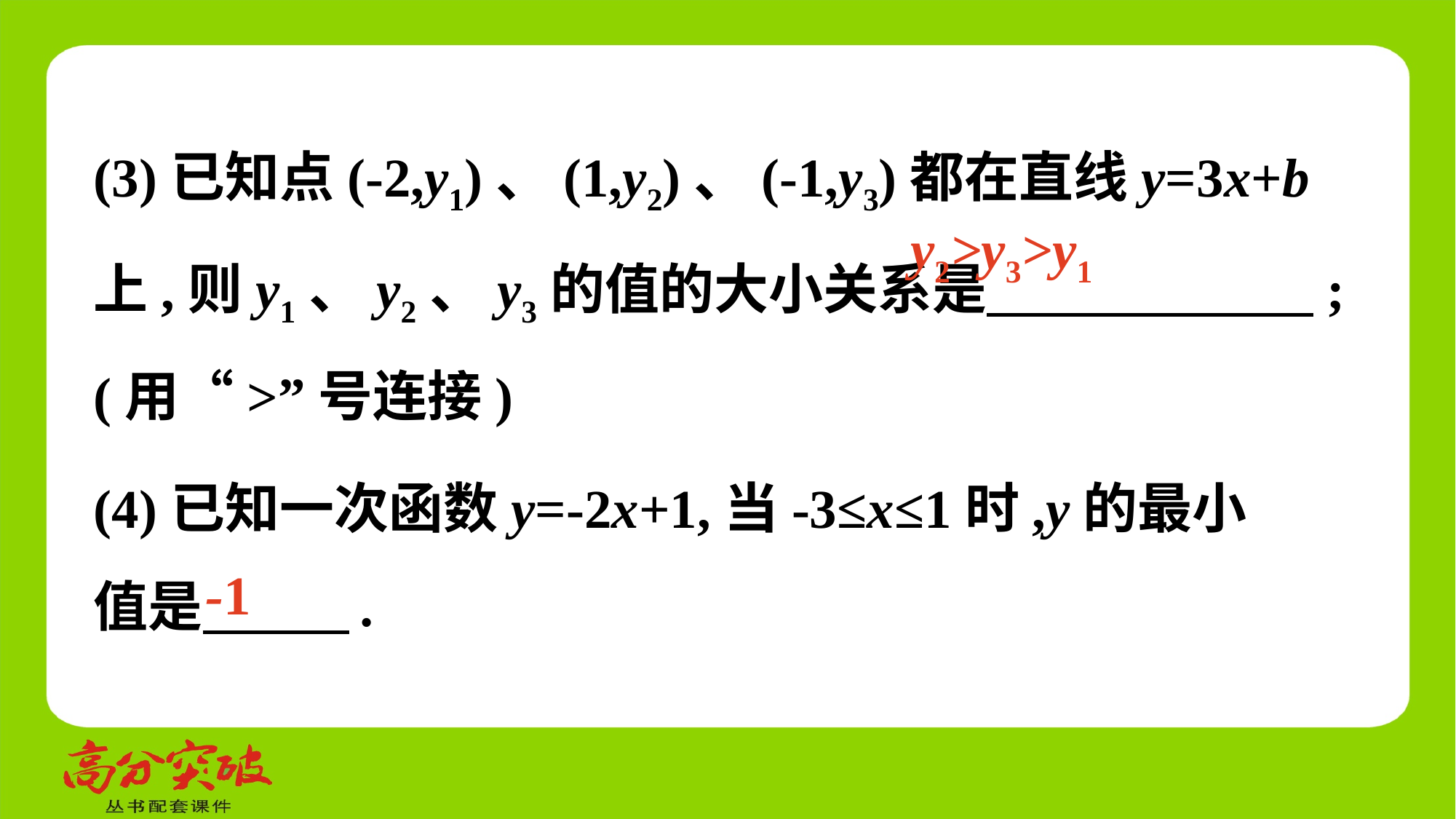

(3)已知点(-2,y1)、(1,y2)、(-1,y3)都在直线y=3x+b上,则y1、y2、y3的值的大小关系是　                      ;(用“>”号连接)
y2>y3>y1
(4)已知一次函数y=-2x+1,当-3≤x≤1时,y的最小值是　   　.
-1